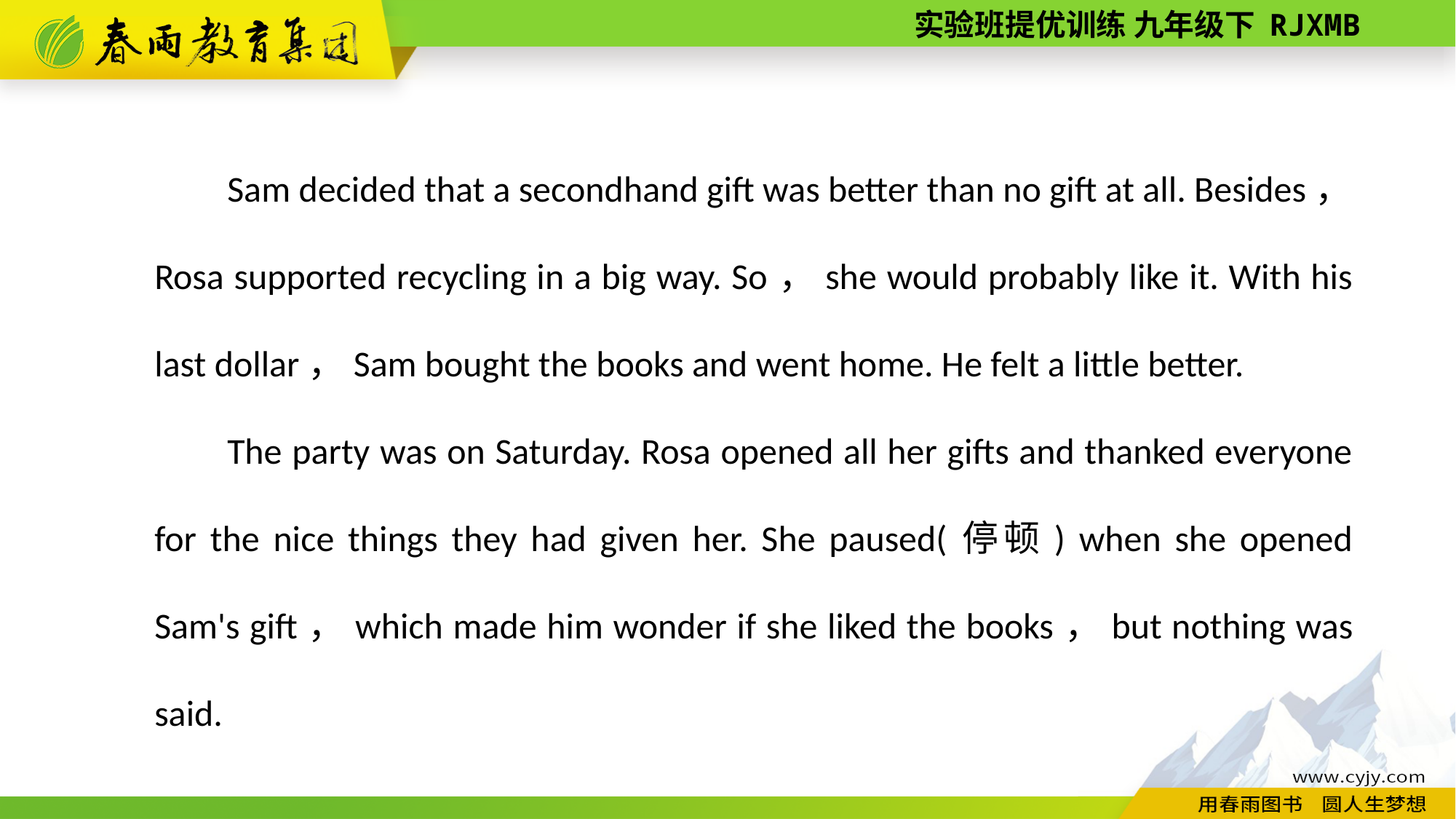

Sam decided that a second­hand gift was better than no gift at all. Besides，Rosa supported recycling in a big way. So，she would probably like it. With his last dollar，Sam bought the books and went home. He felt a little better.
The party was on Saturday. Rosa opened all her gifts and thanked everyone for the nice things they had given her. She paused(停顿) when she opened Sam's gift，which made him wonder if she liked the books，but nothing was said.